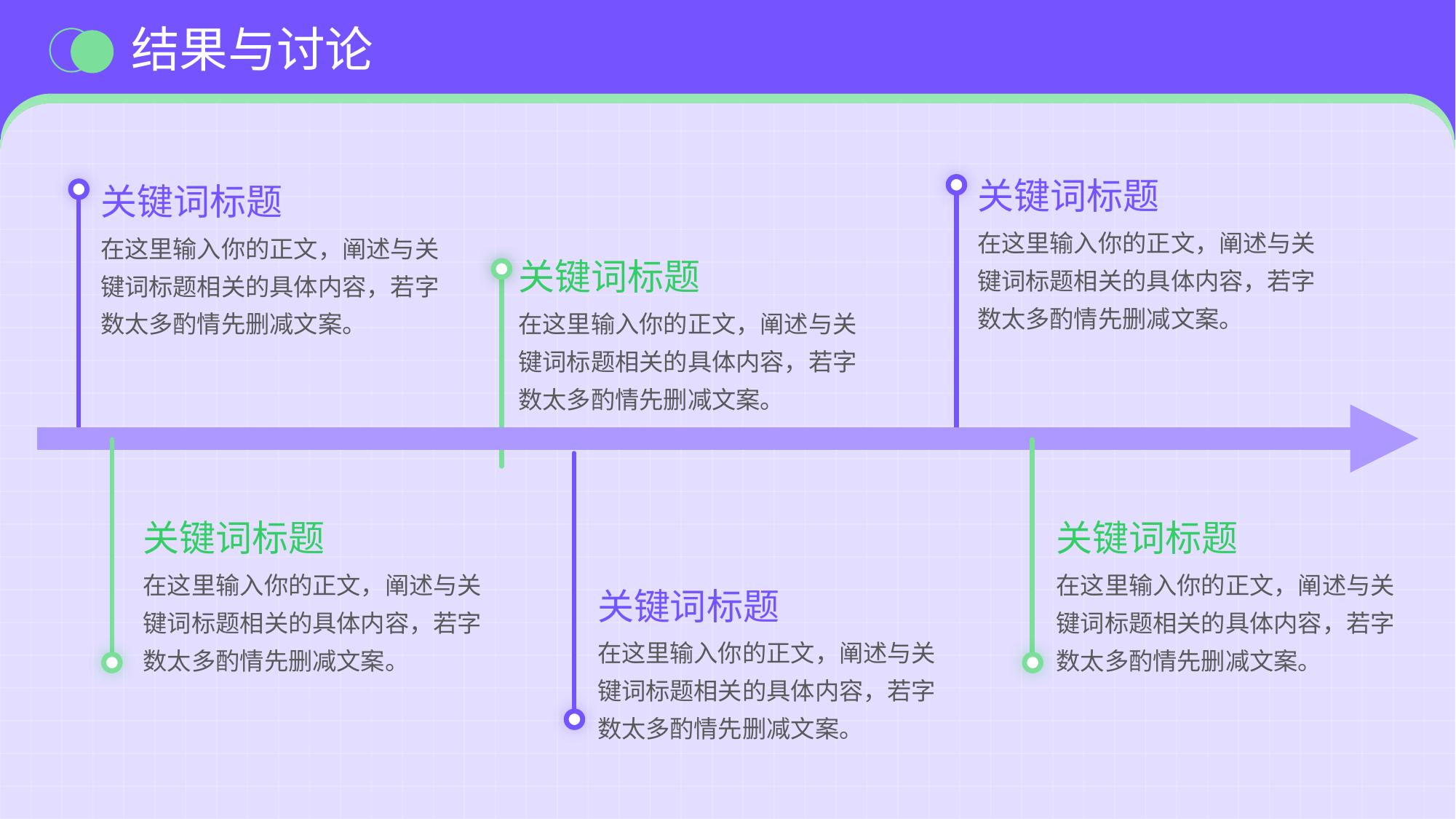

结果与讨论
关键词标题

在这里输入你的正文，阐述与关键词标题相关的具体内容，若字数太多酌情先删减文案。
关键词标题

在这里输入你的正文，阐述与关键词标题相关的具体内容，若字数太多酌情先删减文案。
关键词标题

在这里输入你的正文，阐述与关键词标题相关的具体内容，若字数太多酌情先删减文案。

关键词标题
在这里输入你的正文，阐述与关键词标题相关的具体内容，若字数太多酌情先删减文案。

关键词标题
在这里输入你的正文，阐述与关键词标题相关的具体内容，若字数太多酌情先删减文案。

关键词标题
在这里输入你的正文，阐述与关键词标题相关的具体内容，若字数太多酌情先删减文案。